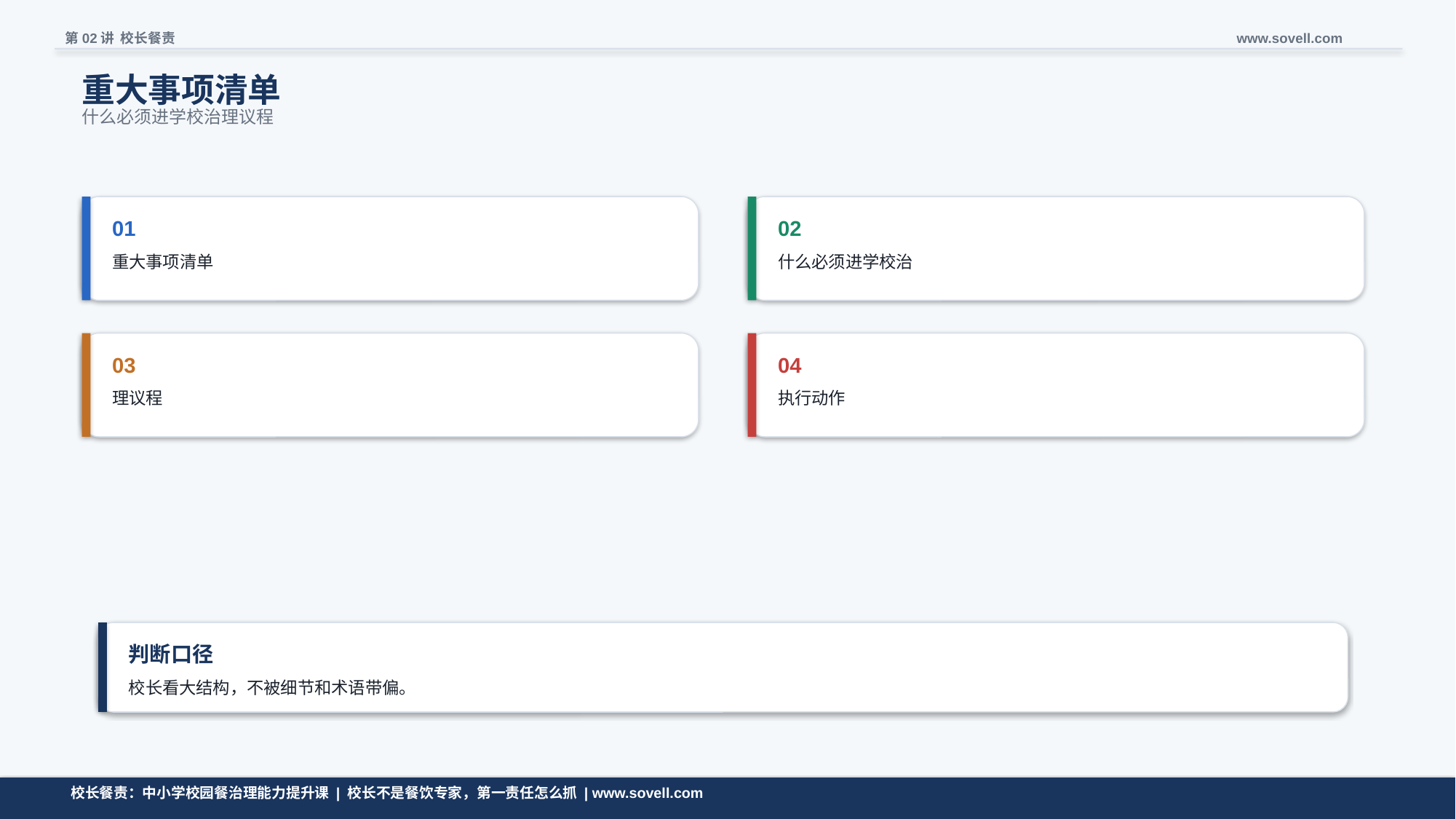

第02讲  校长餐责
www.sovell.com

重大事项清单
什么必须进学校治理议程

01
02
重大事项清单
什么必须进学校治

03
04
理议程
执行动作

判断口径
校长看大结构，不被细节和术语带偏。

清单不是越长越好，而是要帮助校长快速判断。
校长餐责：中小学校园餐治理能力提升课 | 校长不是餐饮专家，第一责任怎么抓 | www.sovell.com